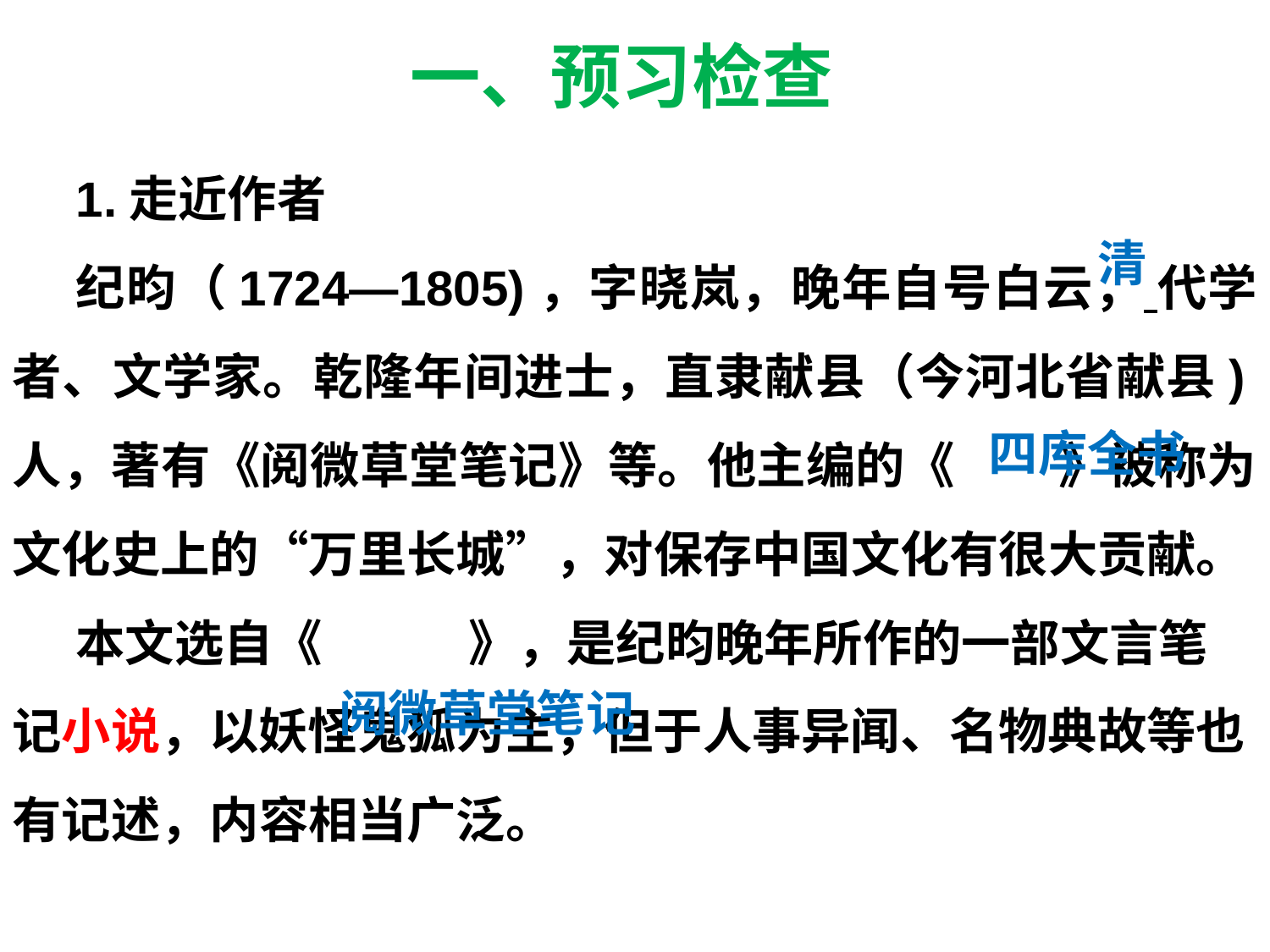

一、预习检查
1.走近作者
纪昀（1724—1805)，字晓岚，晚年自号白云， 代学者、文学家。乾隆年间进士，直隶献县（今河北省献县)人，著有《阅微草堂笔记》等。他主编的《         》被称为文化史上的“万里长城”，对保存中国文化有很大贡献。
本文选自《             》，是纪昀晚年所作的一部文言笔记小说，以妖怪鬼狐为主，但于人事异闻、名物典故等也有记述，内容相当广泛。
清
四库全书
阅微草堂笔记